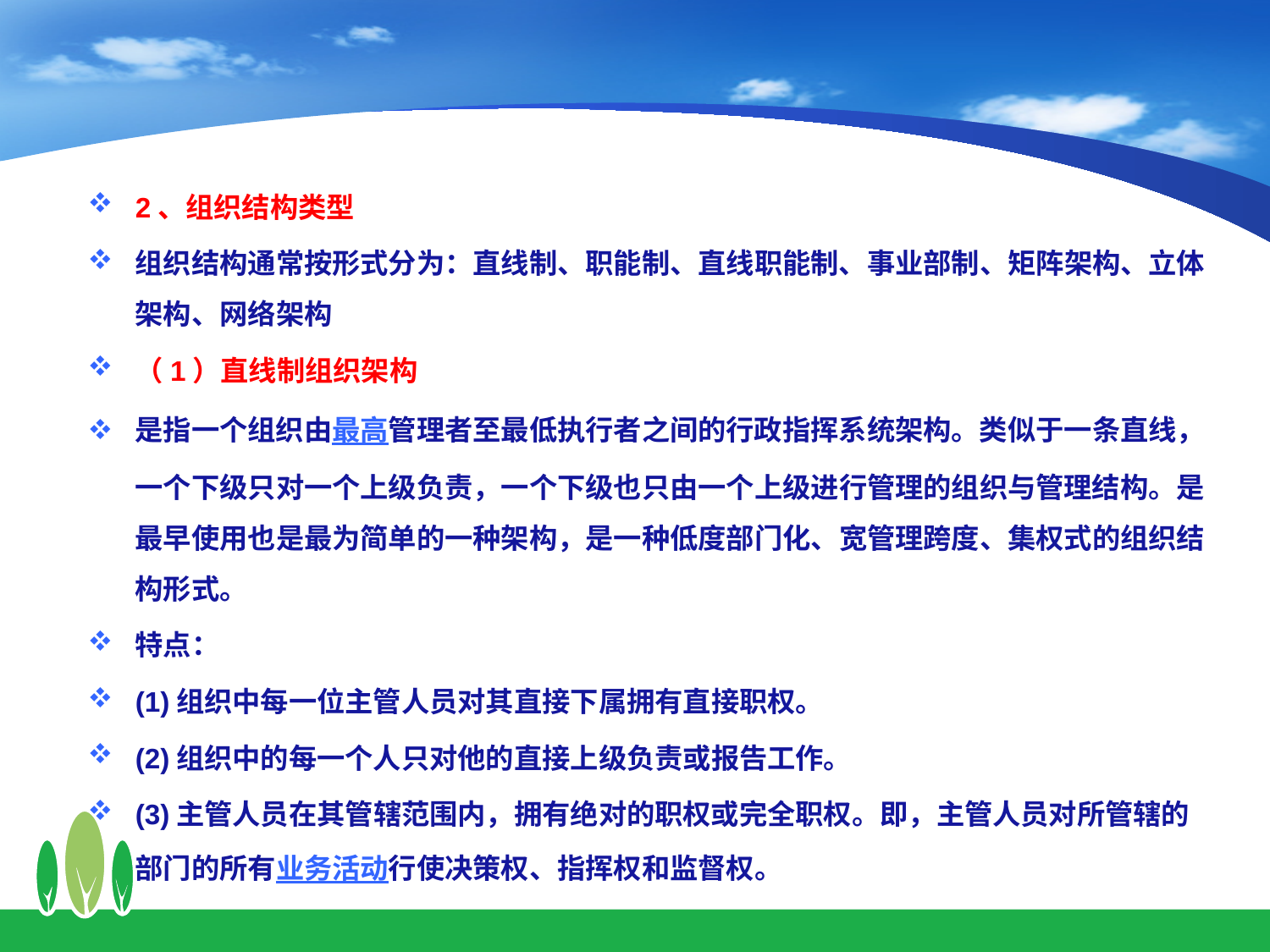

2、组织结构类型
组织结构通常按形式分为：直线制、职能制、直线职能制、事业部制、矩阵架构、立体架构、网络架构
（1）直线制组织架构
是指一个组织由最高管理者至最低执行者之间的行政指挥系统架构。类似于一条直线，一个下级只对一个上级负责，一个下级也只由一个上级进行管理的组织与管理结构。是最早使用也是最为简单的一种架构，是一种低度部门化、宽管理跨度、集权式的组织结构形式。
特点：
(1)组织中每一位主管人员对其直接下属拥有直接职权。
(2)组织中的每一个人只对他的直接上级负责或报告工作。
(3)主管人员在其管辖范围内，拥有绝对的职权或完全职权。即，主管人员对所管辖的部门的所有业务活动行使决策权、指挥权和监督权。